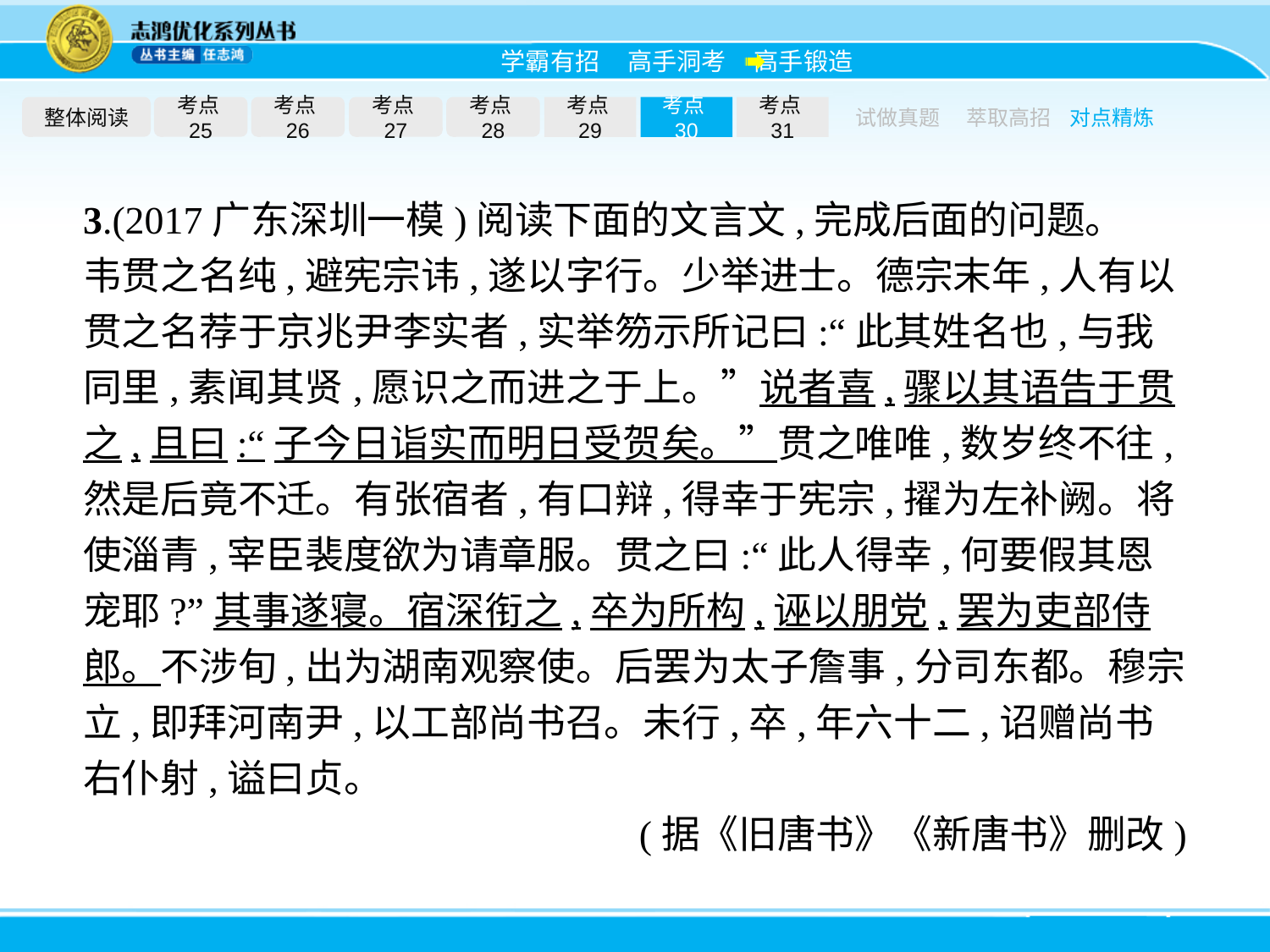

整体阅读
考点25
考点26
考点27
考点28
考点29
考点30
考点31
试做真题
萃取高招
对点精炼
3.(2017广东深圳一模)阅读下面的文言文,完成后面的问题。
韦贯之名纯,避宪宗讳,遂以字行。少举进士。德宗末年,人有以贯之名荐于京兆尹李实者,实举笏示所记曰:“此其姓名也,与我同里,素闻其贤,愿识之而进之于上。”说者喜,骤以其语告于贯之,且曰:“子今日诣实而明日受贺矣。”贯之唯唯,数岁终不往,然是后竟不迁。有张宿者,有口辩,得幸于宪宗,擢为左补阙。将使淄青,宰臣裴度欲为请章服。贯之曰:“此人得幸,何要假其恩宠耶?”其事遂寝。宿深衔之,卒为所构,诬以朋党,罢为吏部侍郎。不涉旬,出为湖南观察使。后罢为太子詹事,分司东都。穆宗立,即拜河南尹,以工部尚书召。未行,卒,年六十二,诏赠尚书右仆射,谥曰贞。
(据《旧唐书》《新唐书》删改)